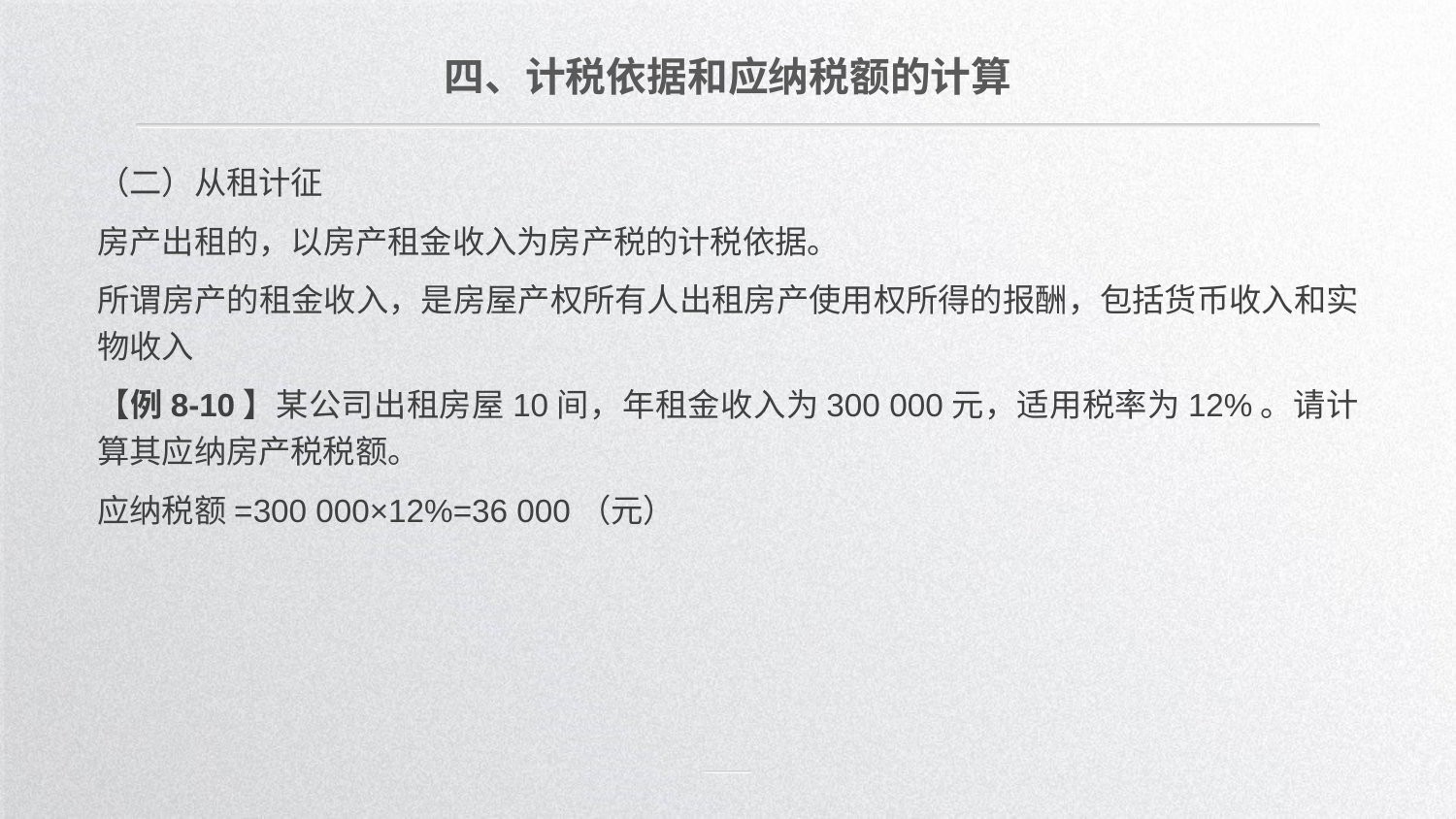

四、计税依据和应纳税额的计算
（二）从租计征
房产出租的，以房产租金收入为房产税的计税依据。
所谓房产的租金收入，是房屋产权所有人出租房产使用权所得的报酬，包括货币收入和实物收入
【例8-10】某公司出租房屋10间，年租金收入为300 000元，适用税率为12%。请计算其应纳房产税税额。
应纳税额=300 000×12%=36 000（元）